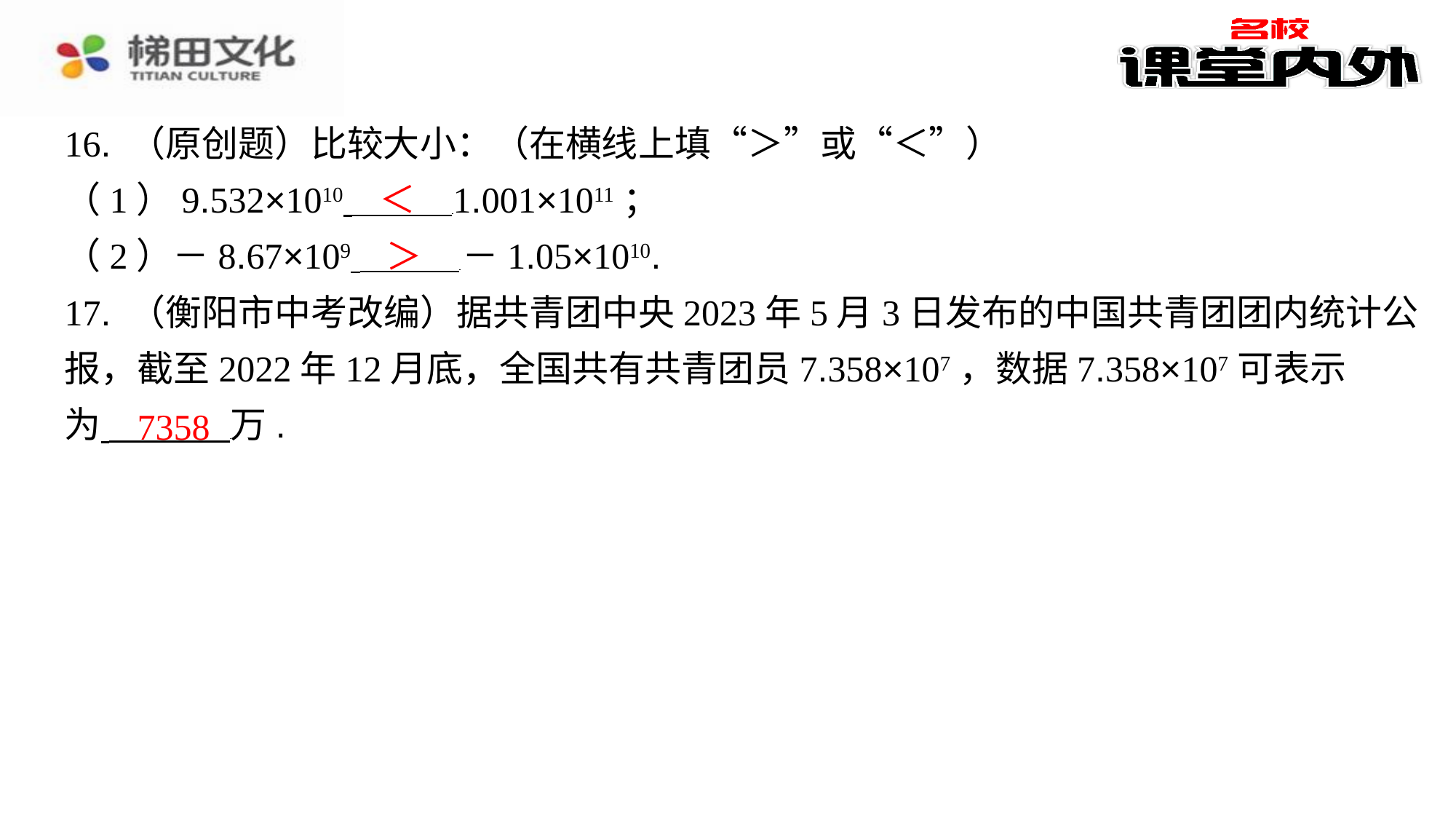

16. （原创题）比较大小：（在横线上填“＞”或“＜”）
（1）9.532×1010               1.001×1011；
（2）－8.67×109               －1.05×1010.
17. （衡阳市中考改编）据共青团中央2023年5月3日发布的中国共青团团内统计公
报，截至2022年12月底，全国共有共青团员7.358×107，数据7.358×107可表示
为                    万.
＜
＞
7358